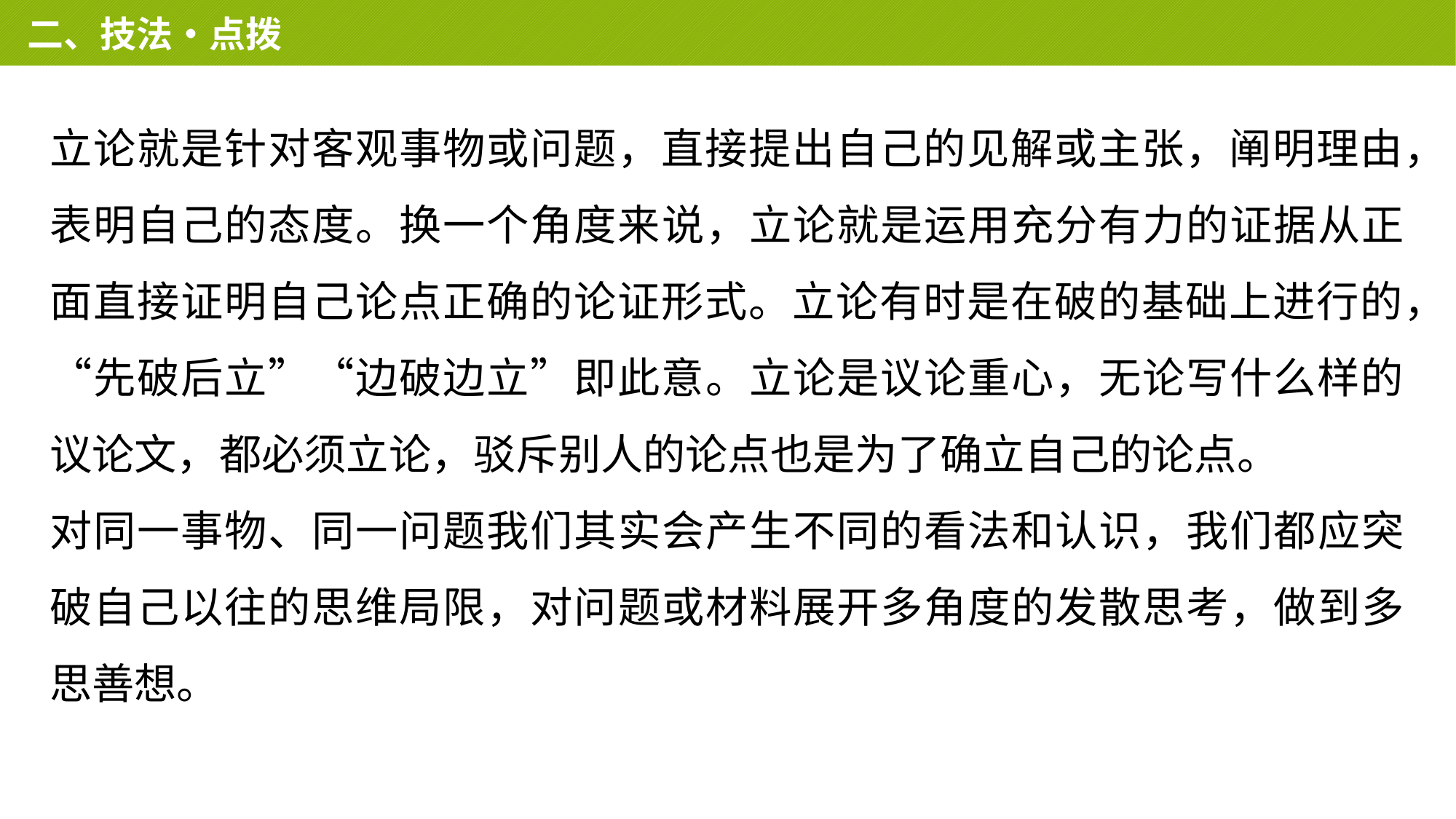

二、技法•点拨
立论就是针对客观事物或问题，直接提出自己的见解或主张，阐明理由，表明自己的态度。换一个角度来说，立论就是运用充分有力的证据从正面直接证明自己论点正确的论证形式。立论有时是在破的基础上进行的，“先破后立”“边破边立”即此意。立论是议论重心，无论写什么样的议论文，都必须立论，驳斥别人的论点也是为了确立自己的论点。
对同一事物、同一问题我们其实会产生不同的看法和认识，我们都应突破自己以往的思维局限，对问题或材料展开多角度的发散思考，做到多思善想。